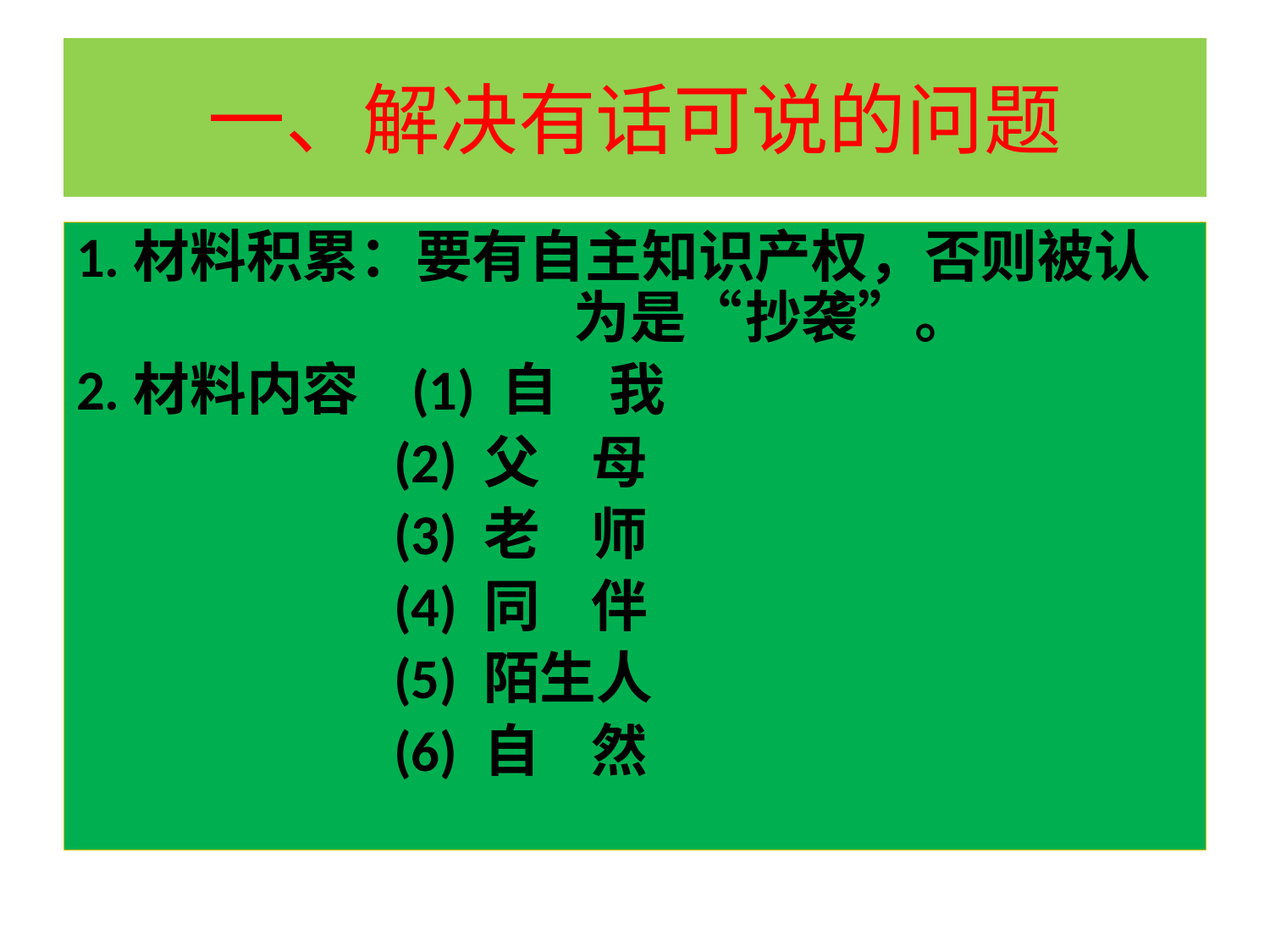

# 一、解决有话可说的问题
1.材料积累：要有自主知识产权，否则被认                                       为是“抄袭”。
2.材料内容   (1) 自    我
                         (2) 父    母
                         (3) 老    师
                         (4) 同    伴
                         (5) 陌生人
                         (6) 自    然